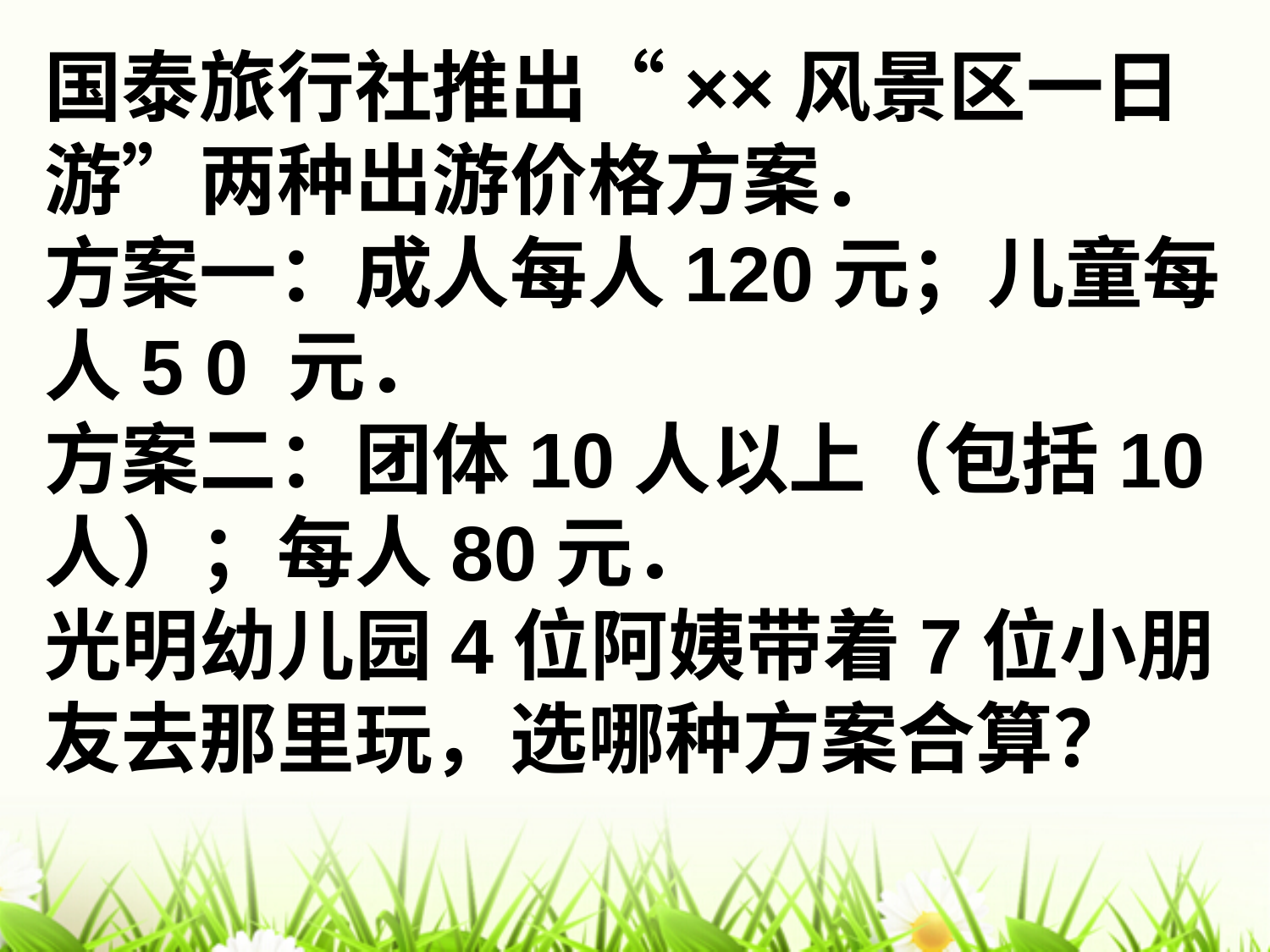

国泰旅行社推出“××风景区一日游”两种出游价格方案．
方案一：成人每人120元；儿童每人5 0 元．
方案二：团体10人以上（包括10人）；每人80元．
光明幼儿园4位阿姨带着7位小朋友去那里玩，选哪种方案合算？